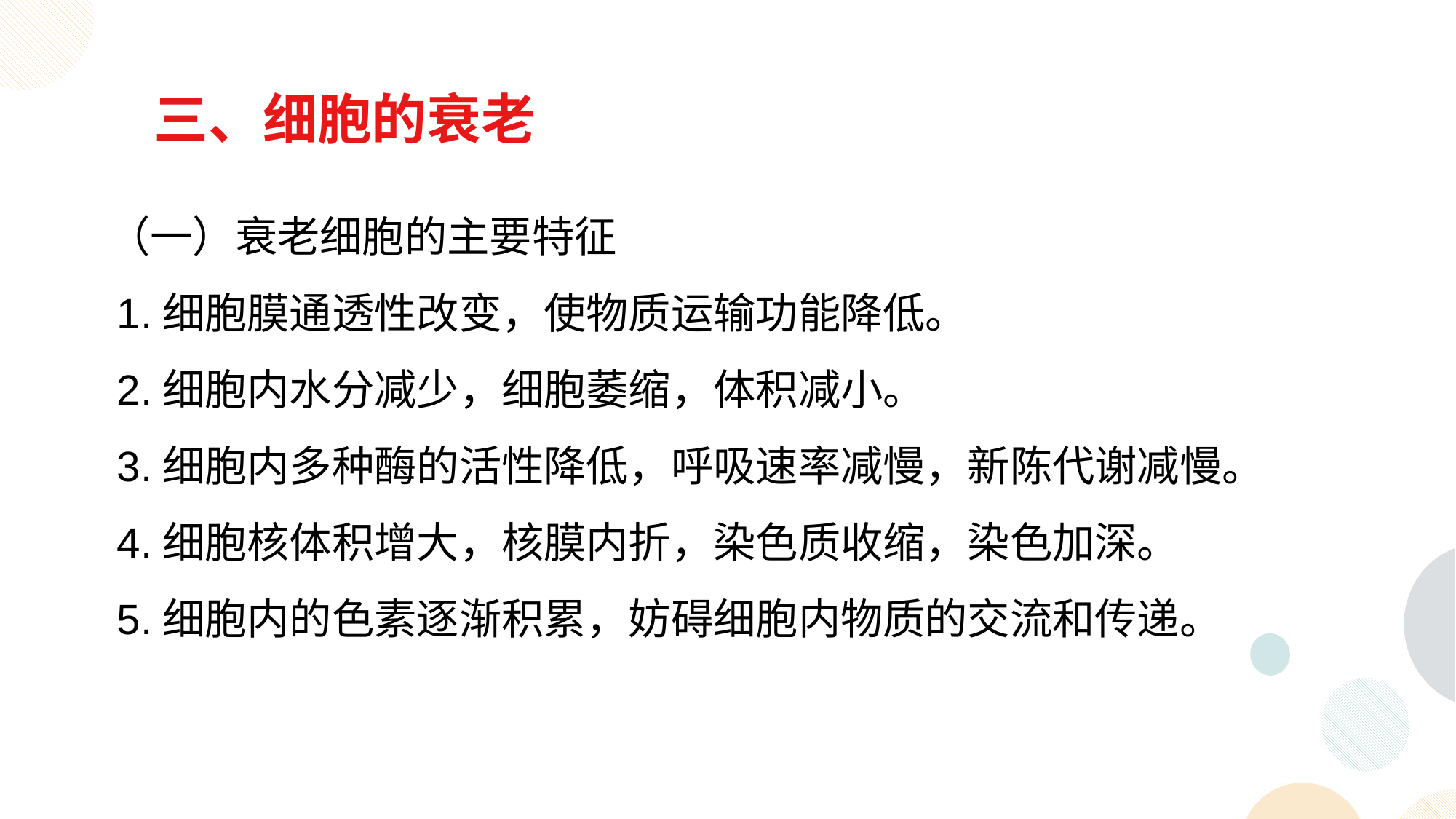

三、细胞的衰老
   （一）衰老细胞的主要特征
    1.细胞膜通透性改变，使物质运输功能降低。
    2.细胞内水分减少，细胞萎缩，体积减小。
    3.细胞内多种酶的活性降低，呼吸速率减慢，新陈代谢减慢。
    4.细胞核体积增大，核膜内折，染色质收缩，染色加深。
    5.细胞内的色素逐渐积累，妨碍细胞内物质的交流和传递。